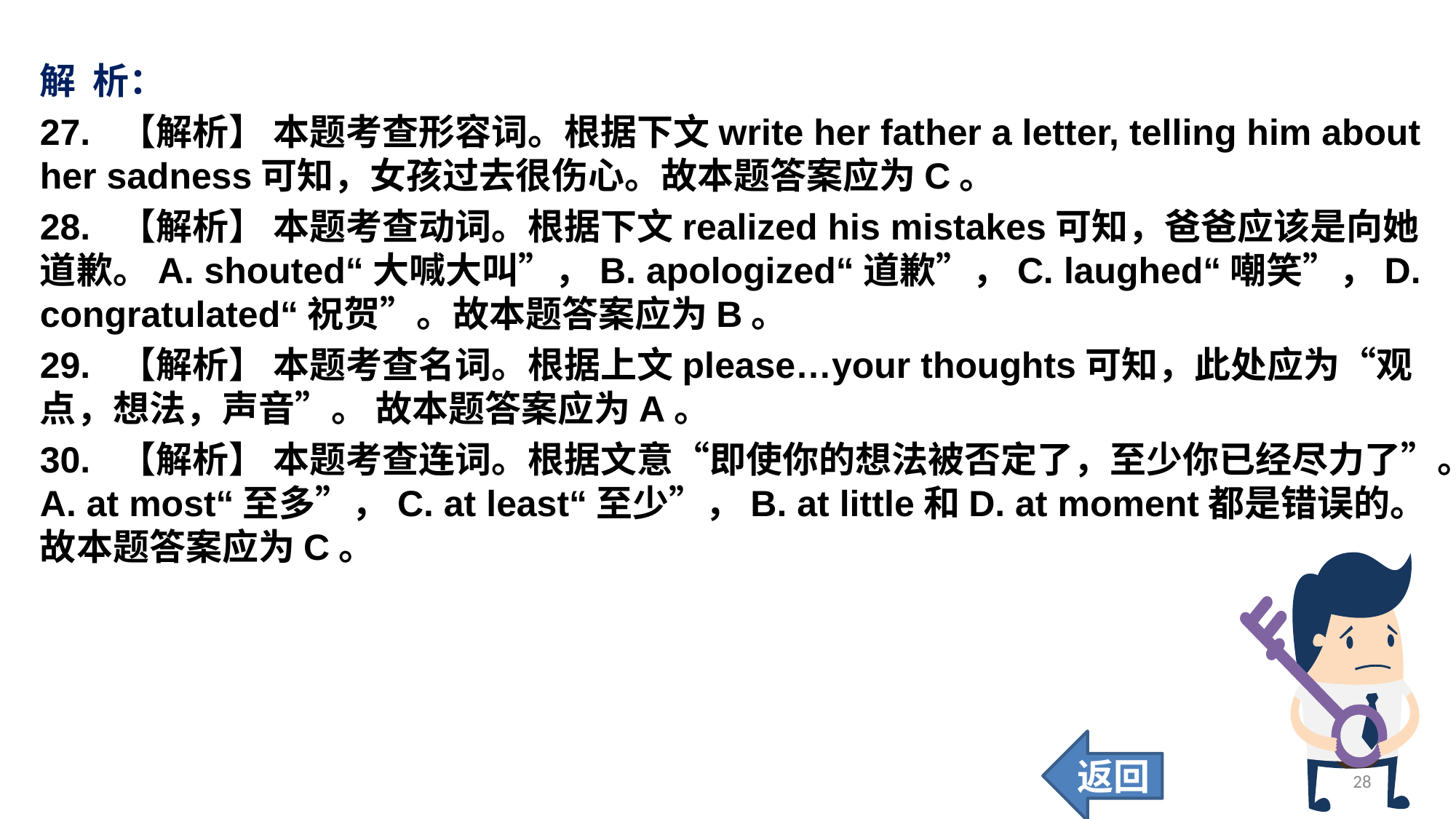

解  析：
27.  【解析】 本题考查形容词。根据下文write her father a letter, telling him about her sadness可知，女孩过去很伤心。故本题答案应为C。
28.  【解析】 本题考查动词。根据下文realized his mistakes可知，爸爸应该是向她道歉。A. shouted“大喊大叫”，B. apologized“道歉”，C. laughed“嘲笑”，D. congratulated“祝贺”。故本题答案应为B。
29.  【解析】 本题考查名词。根据上文please…your thoughts可知，此处应为“观点，想法，声音”。 故本题答案应为A。
30.  【解析】 本题考查连词。根据文意“即使你的想法被否定了，至少你已经尽力了”。A. at most“至多”，C. at least“至少”，B. at little和D. at moment都是错误的。故本题答案应为C。

返回
28